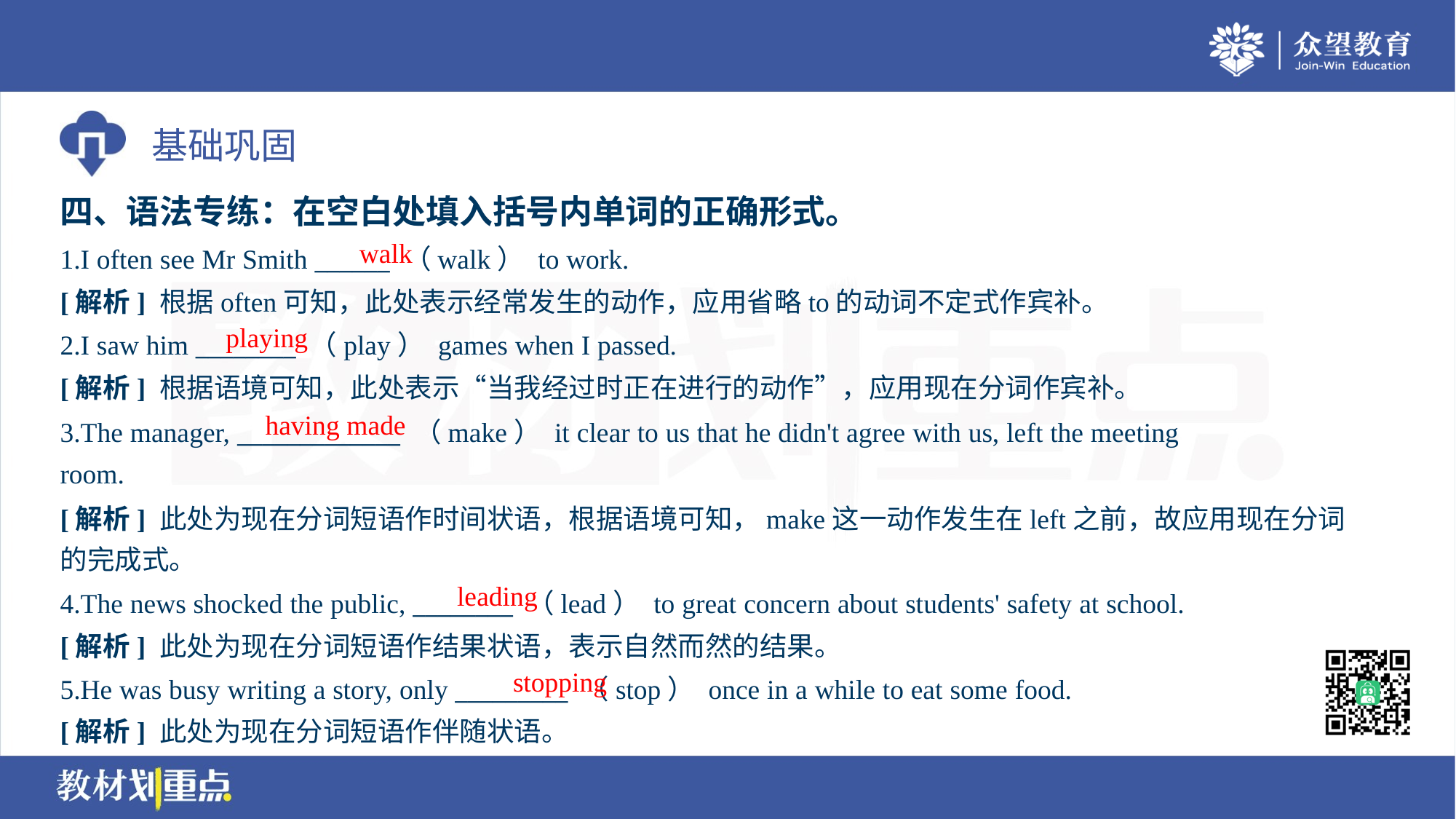

四、语法专练：在空白处填入括号内单词的正确形式。
walk
1.I often see Mr Smith ______ （walk） to work.
[解析] 根据often可知，此处表示经常发生的动作，应用省略to的动词不定式作宾补。
playing
2.I saw him ________ （play） games when I passed.
[解析] 根据语境可知，此处表示“当我经过时正在进行的动作”，应用现在分词作宾补。
having made
3.The manager, _____________ （make） it clear to us that he didn't agree with us, left the meeting
room.
[解析] 此处为现在分词短语作时间状语，根据语境可知，make这一动作发生在left之前，故应用现在分词
的完成式。
leading
4.The news shocked the public, ________ （lead） to great concern about students' safety at school.
[解析] 此处为现在分词短语作结果状语，表示自然而然的结果。
stopping
5.He was busy writing a story, only _________ （stop） once in a while to eat some food.
[解析] 此处为现在分词短语作伴随状语。